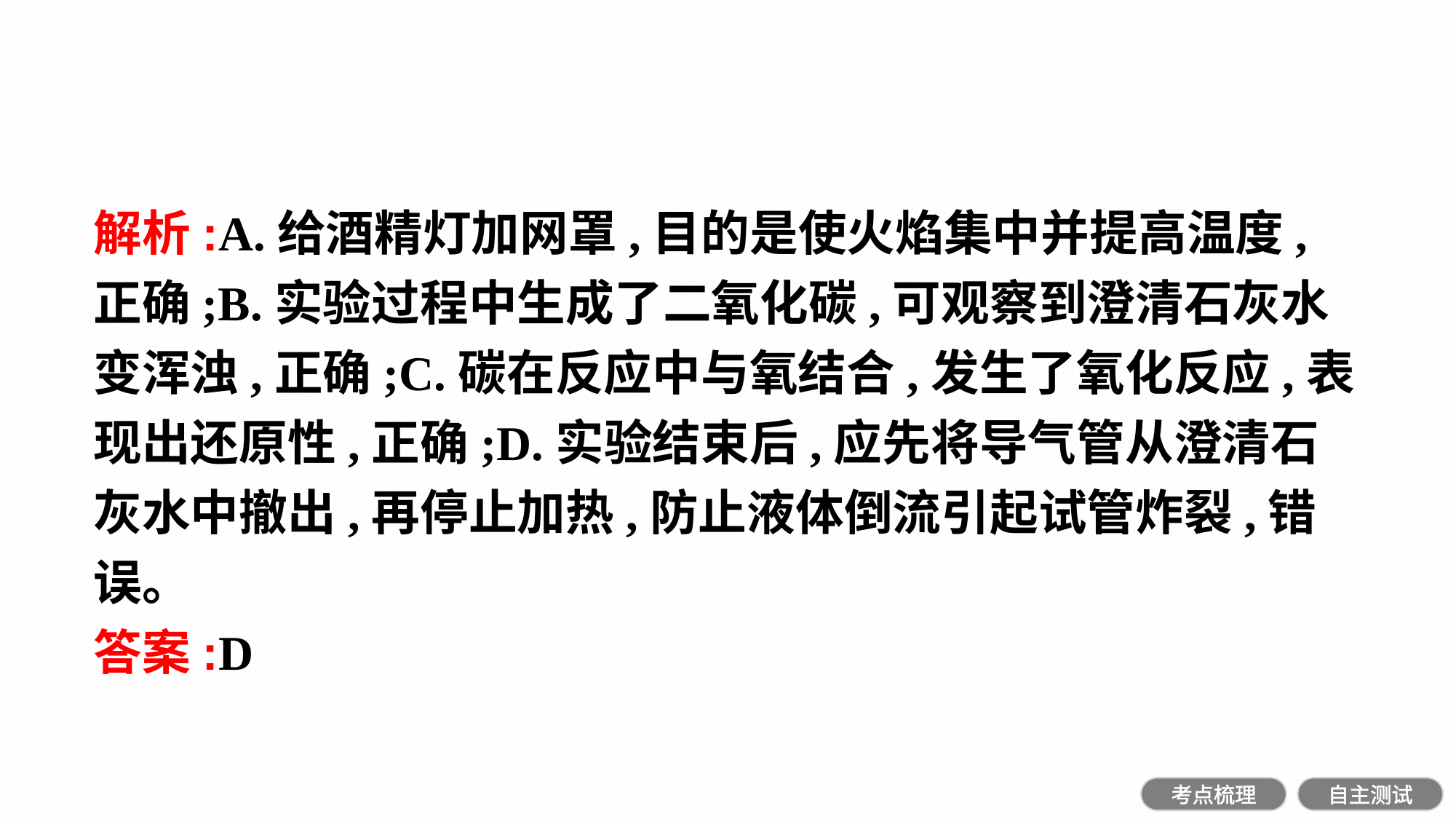

解析:A.给酒精灯加网罩,目的是使火焰集中并提高温度,正确;B.实验过程中生成了二氧化碳,可观察到澄清石灰水变浑浊,正确;C.碳在反应中与氧结合,发生了氧化反应,表现出还原性,正确;D.实验结束后,应先将导气管从澄清石灰水中撤出,再停止加热,防止液体倒流引起试管炸裂,错误。
答案:D